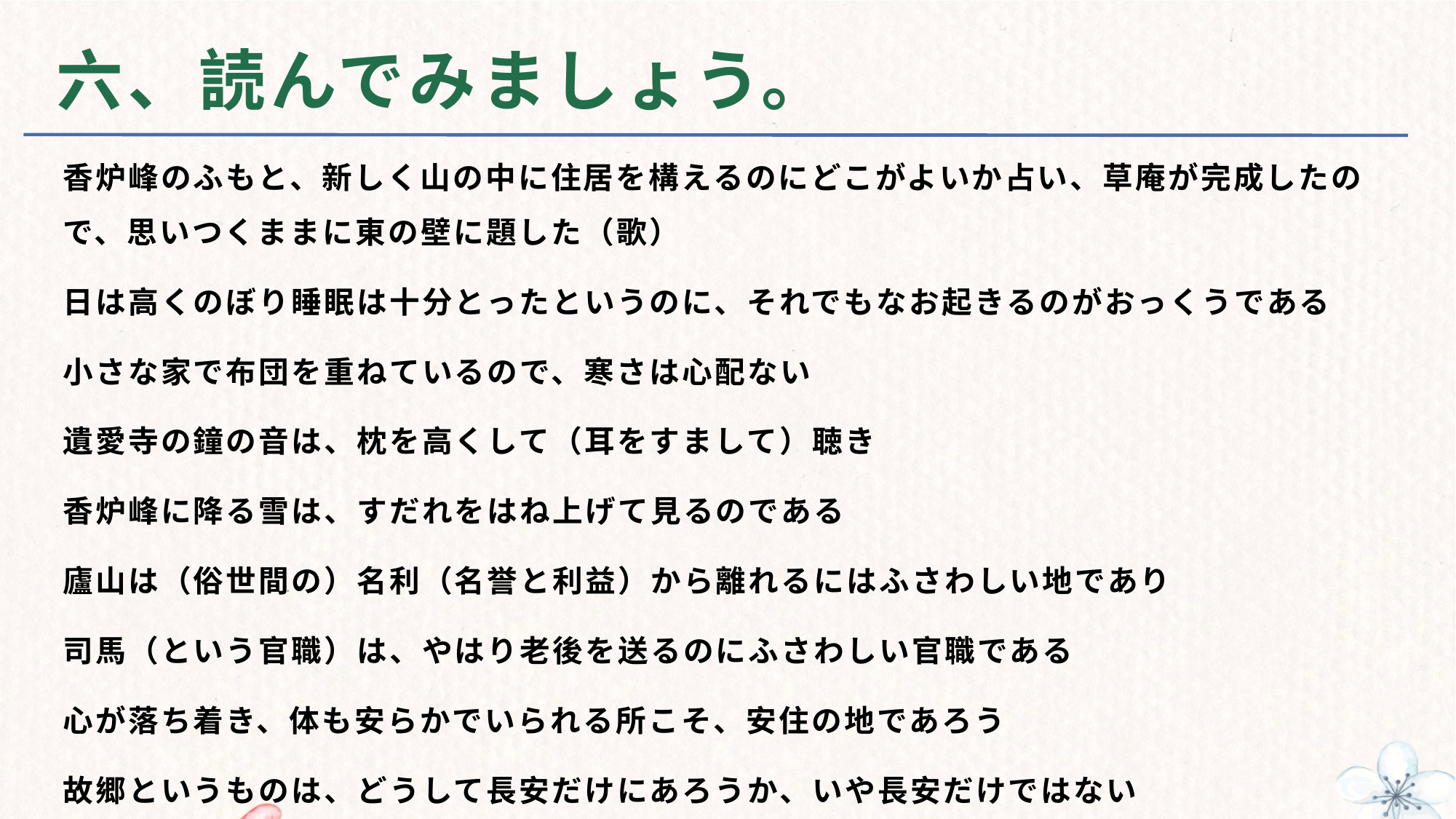

# 六、読んでみましょう。
香炉峰のふもと、新しく山の中に住居を構えるのにどこがよいか占い、草庵が完成したので、思いつくままに東の壁に題した（歌）
日は高くのぼり睡眠は十分とったというのに、それでもなお起きるのがおっくうである
小さな家で布団を重ねているので、寒さは心配ない
遺愛寺の鐘の音は、枕を高くして（耳をすまして）聴き
香炉峰に降る雪は、すだれをはね上げて見るのである
廬山は（俗世間の）名利（名誉と利益）から離れるにはふさわしい地であり
司馬（という官職）は、やはり老後を送るのにふさわしい官職である
心が落ち着き、体も安らかでいられる所こそ、安住の地であろう
故郷というものは、どうして長安だけにあろうか、いや長安だけではない